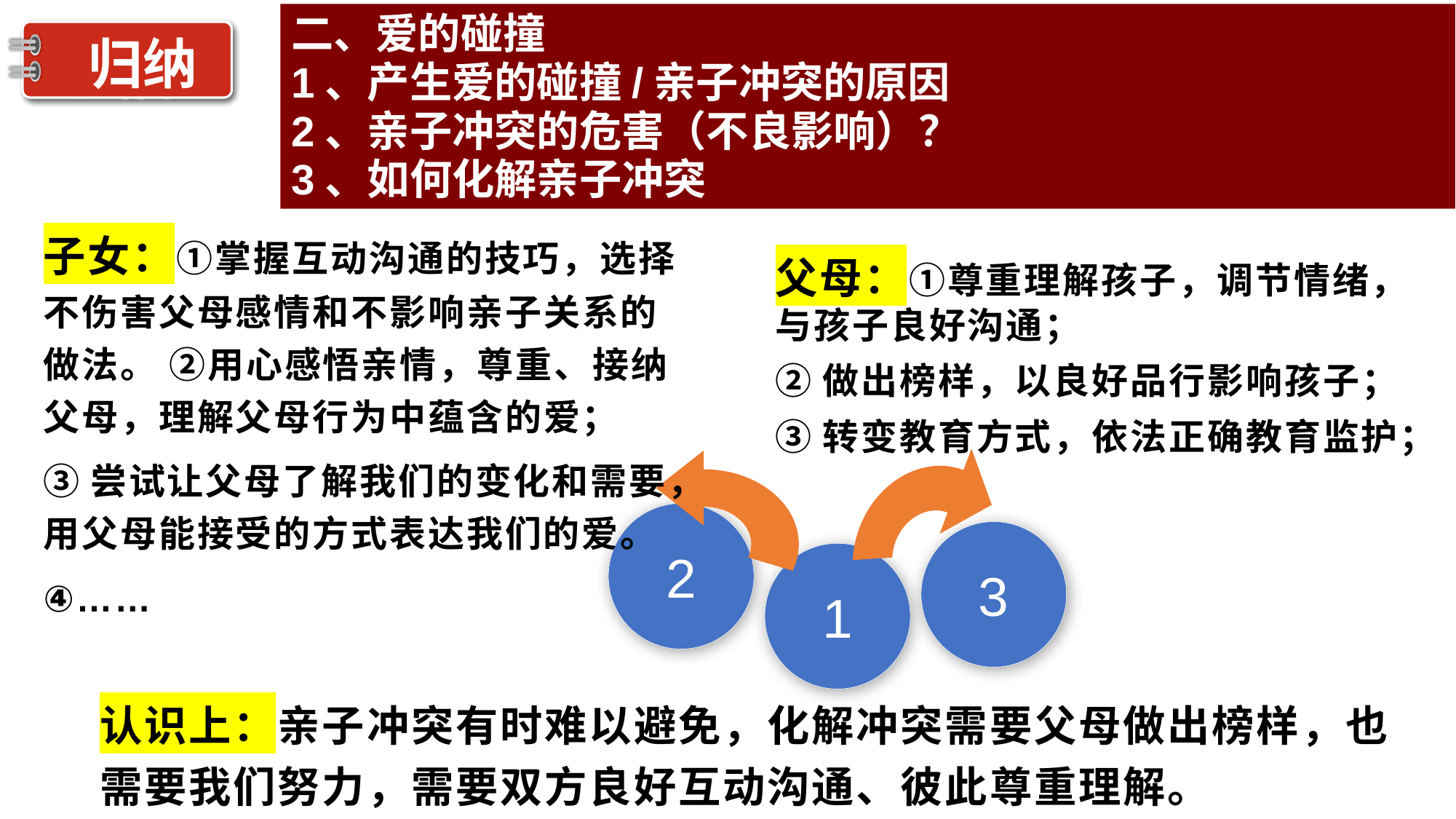

二、爱的碰撞
1、产生爱的碰撞/亲子冲突的原因
2、亲子冲突的危害（不良影响）？
3、如何化解亲子冲突

感悟人生
归纳
父母：①尊重理解孩子，调节情绪，与孩子良好沟通；
②做出榜样，以良好品行影响孩子；
③转变教育方式，依法正确教育监护；
子女：①掌握互动沟通的技巧，选择不伤害父母感情和不影响亲子关系的做法。 ②用心感悟亲情，尊重、接纳父母，理解父母行为中蕴含的爱；
③尝试让父母了解我们的变化和需要，用父母能接受的方式表达我们的爱。
④……

2
3
1
认识上：亲子冲突有时难以避免，化解冲突需要父母做出榜样，也需要我们努力，需要双方良好互动沟通、彼此尊重理解。